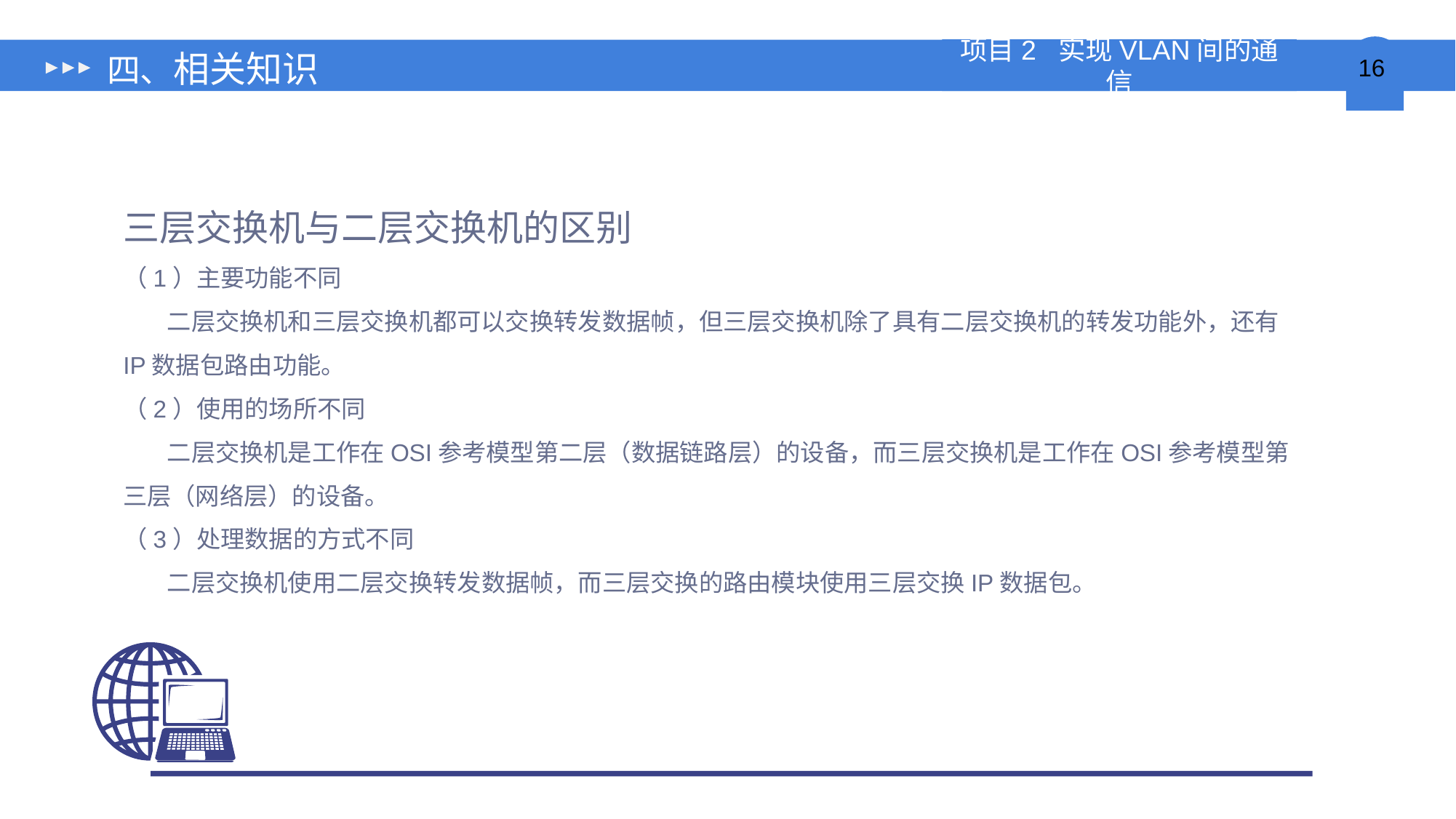

# 四、相关知识
三层交换机与二层交换机的区别
（1）主要功能不同
       二层交换机和三层交换机都可以交换转发数据帧，但三层交换机除了具有二层交换机的转发功能外，还有IP数据包路由功能。
（2）使用的场所不同
       二层交换机是工作在OSI参考模型第二层（数据链路层）的设备，而三层交换机是工作在OSI参考模型第三层（网络层）的设备。
（3）处理数据的方式不同
       二层交换机使用二层交换转发数据帧，而三层交换的路由模块使用三层交换IP数据包。